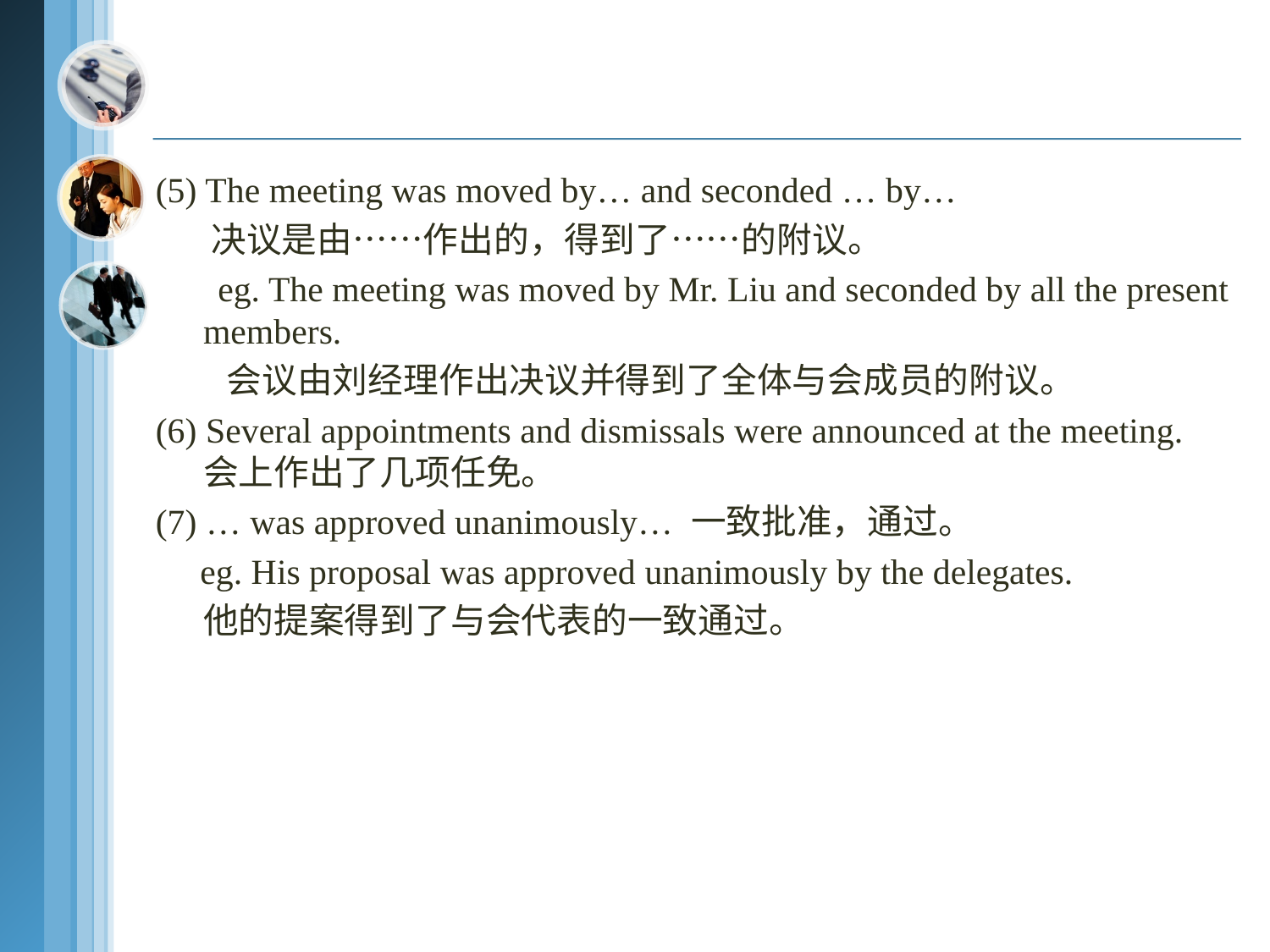

(5) The meeting was moved by… and seconded … by…
      决议是由……作出的，得到了……的附议。
       eg. The meeting was moved by Mr. Liu and seconded by all the present members.
        会议由刘经理作出决议并得到了全体与会成员的附议。
(6) Several appointments and dismissals were announced at the meeting. 会上作出了几项任免。
(7) … was approved unanimously… 一致批准，通过。
     eg. His proposal was approved unanimously by the delegates.
     他的提案得到了与会代表的一致通过。